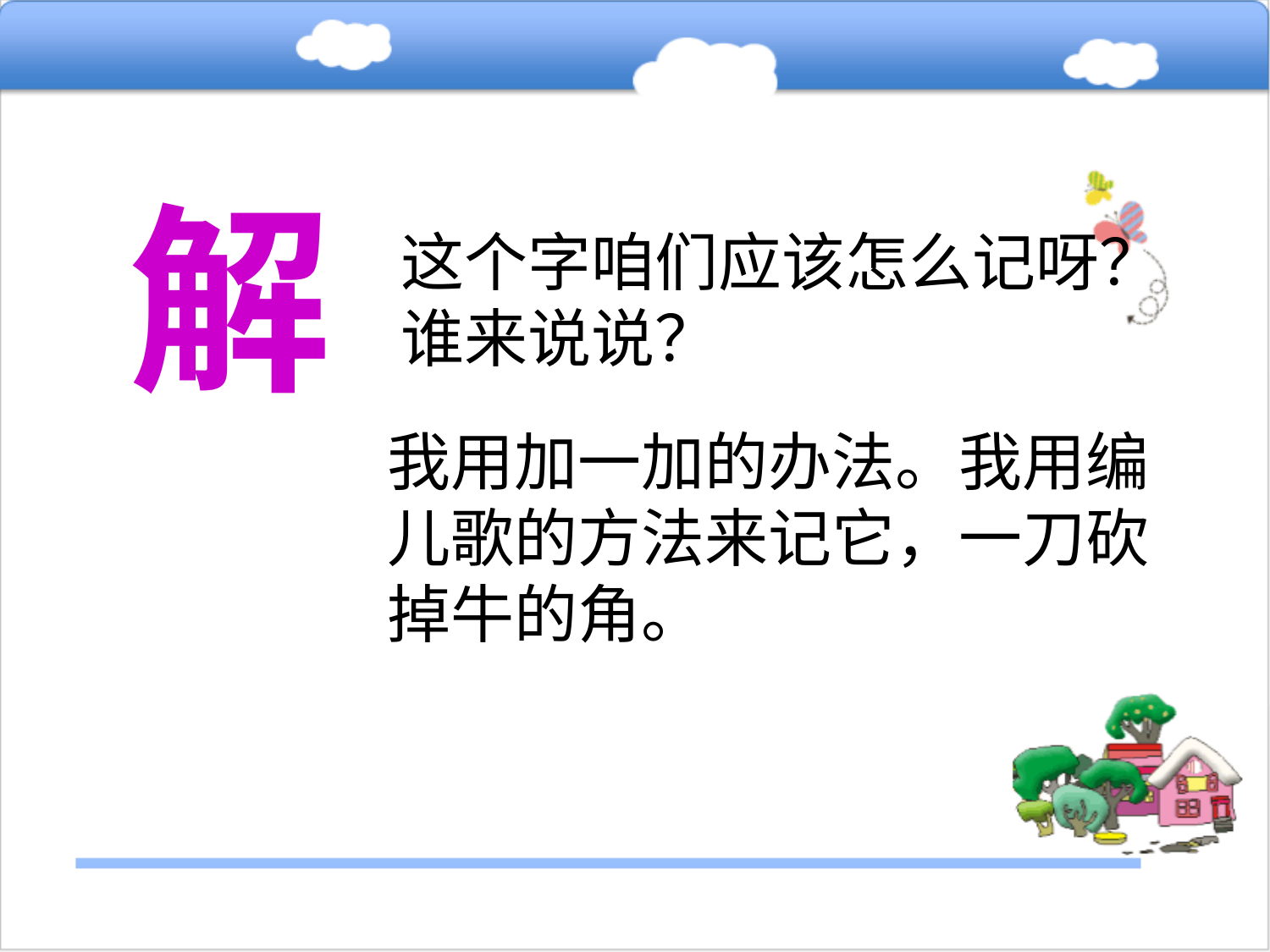

解
这个字咱们应该怎么记呀？
谁来说说？
我用加一加的办法。我用编儿歌的方法来记它，一刀砍掉牛的角。